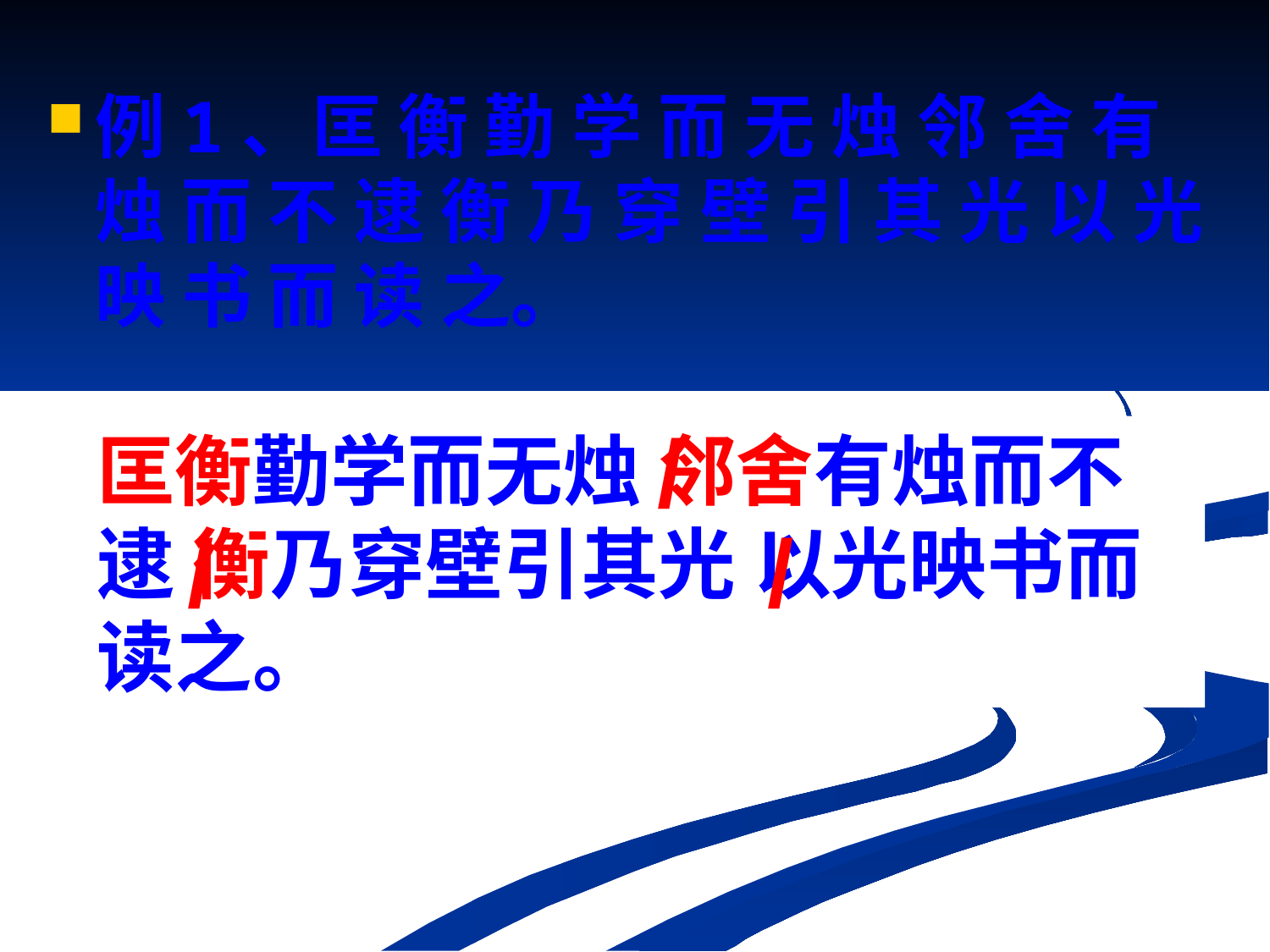

例1、匡 衡 勤 学 而 无 烛 邻 舍 有 烛 而 不 逮 衡 乃 穿 壁 引 其 光 以 光 映 书 而 读 之。
/
匡衡勤学而无烛 邻舍有烛而不逮 衡乃穿壁引其光 以光映书而读之。
/
/